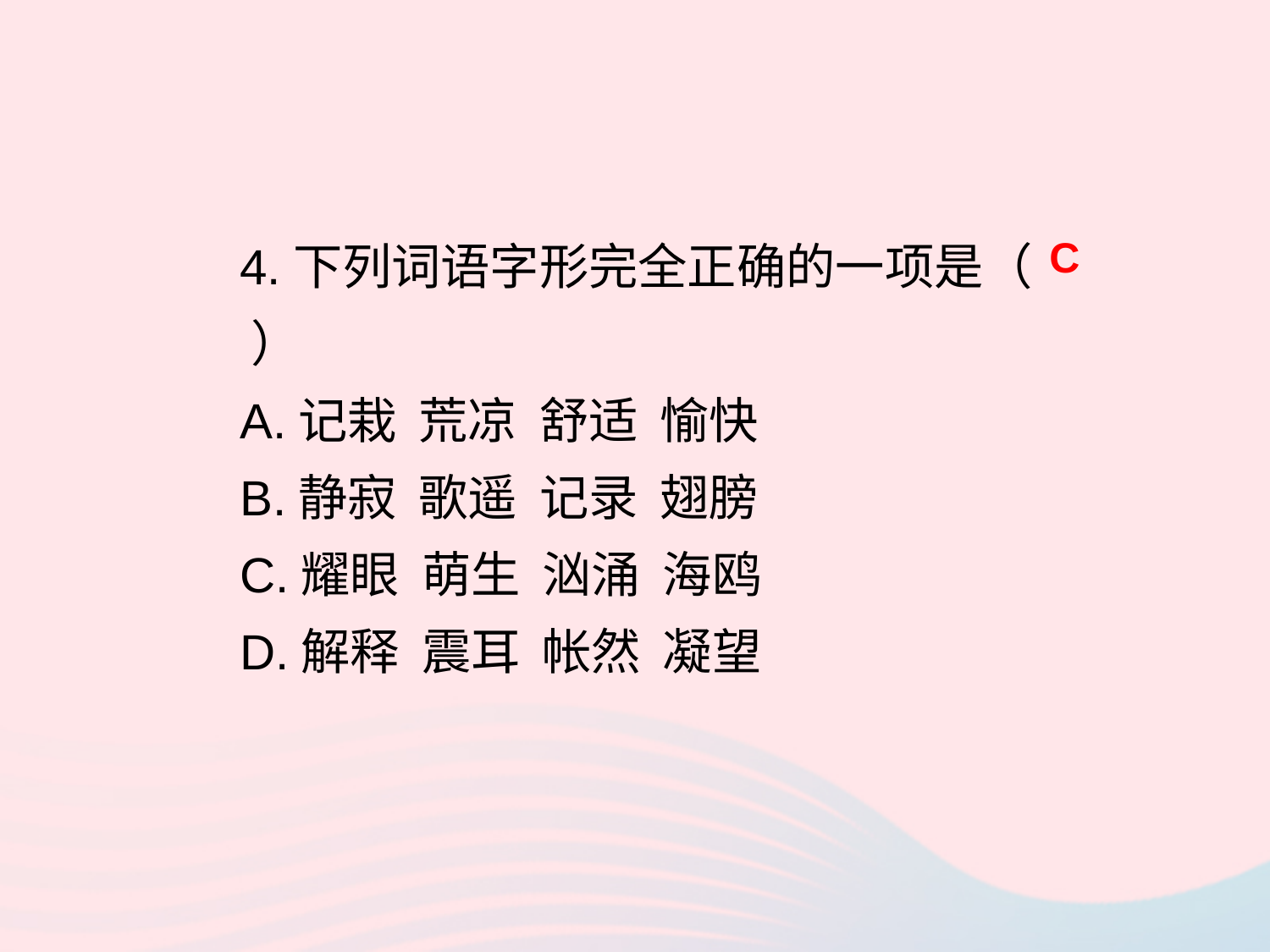

4.下列词语字形完全正确的一项是（        ）
A.记栽  荒凉  舒适  愉快
B.静寂  歌遥  记录  翅膀
C.耀眼  萌生  汹涌  海鸥
D.解释  震耳  帐然  凝望
C